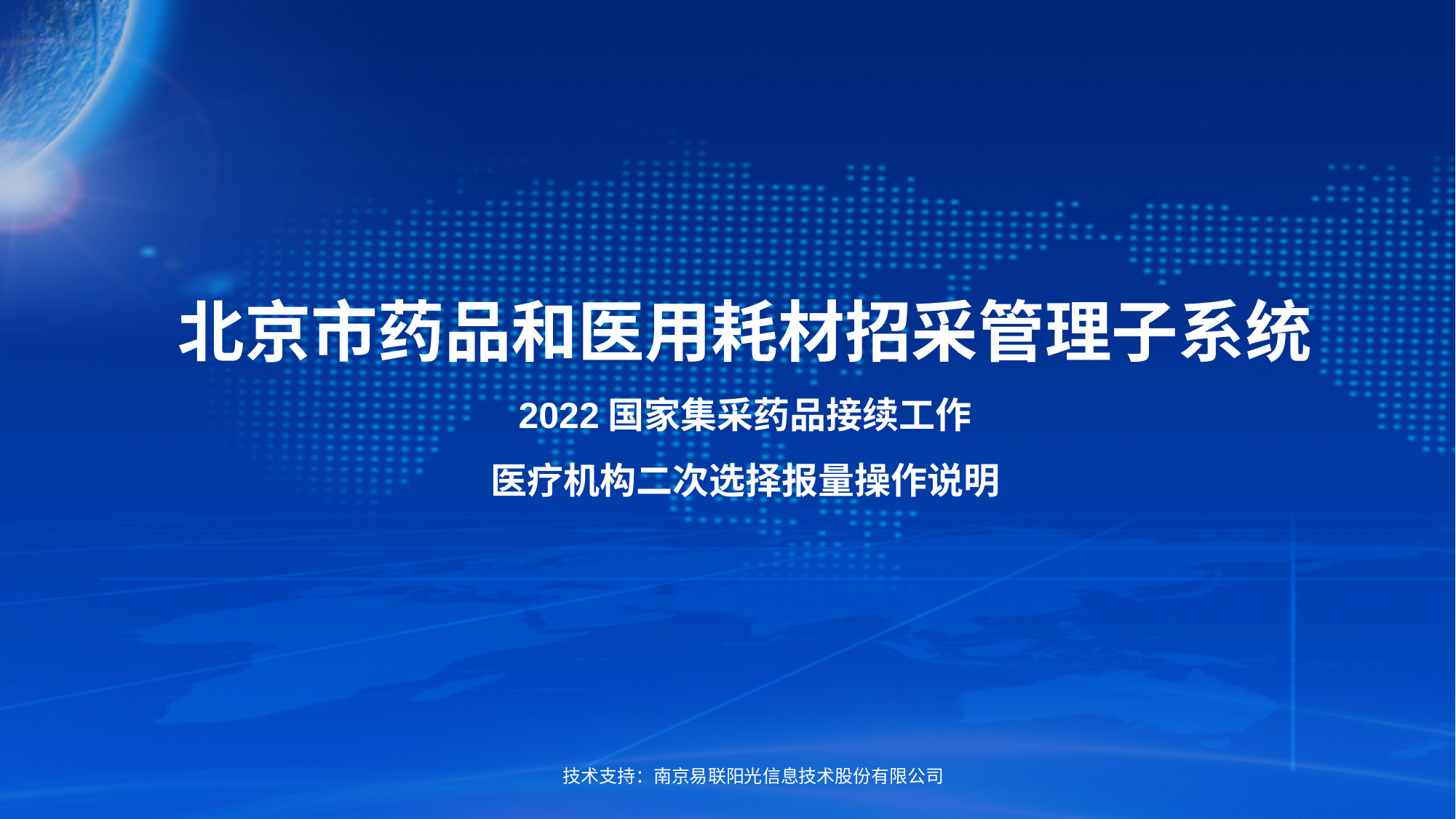

北京市药品和医用耗材招采管理子系统
2022国家集采药品接续工作
医疗机构二次选择报量操作说明